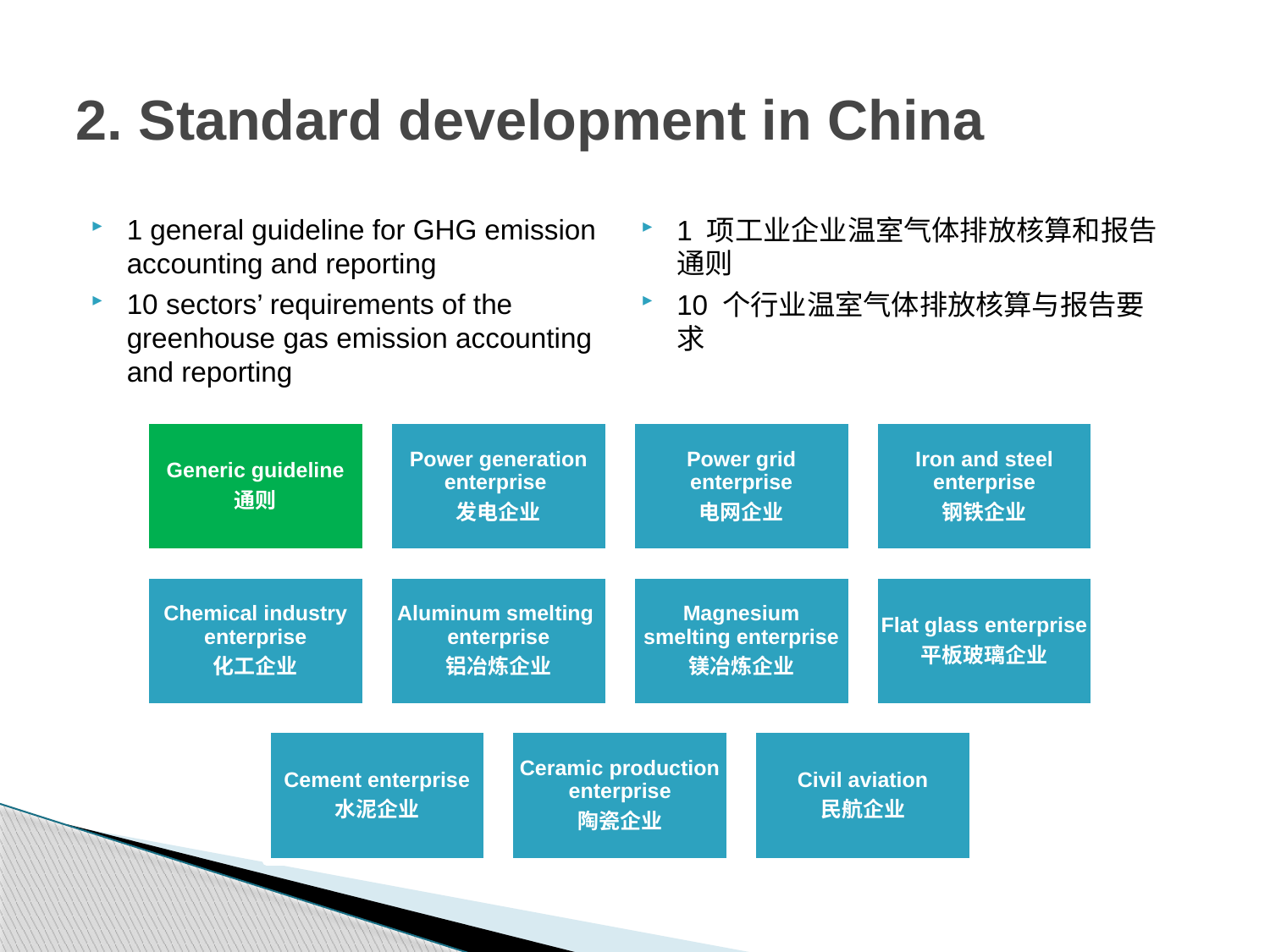

# 2. Standard development in China
1 general guideline for GHG emission accounting and reporting
10 sectors’ requirements of the greenhouse gas emission accounting and reporting

1 项工业企业温室气体排放核算和报告通则
10 个行业温室气体排放核算与报告要求
Generic guideline
通则
Power generation enterprise
发电企业
Power grid enterprise
电网企业
Iron and steel enterprise
钢铁企业
Chemical industry enterprise
化工企业
Aluminum smelting  enterprise
铝冶炼企业
Magnesium smelting enterprise
镁冶炼企业
Flat glass enterprise
平板玻璃企业
Cement enterprise
水泥企业
Ceramic production enterprise
陶瓷企业
Civil aviation
民航企业